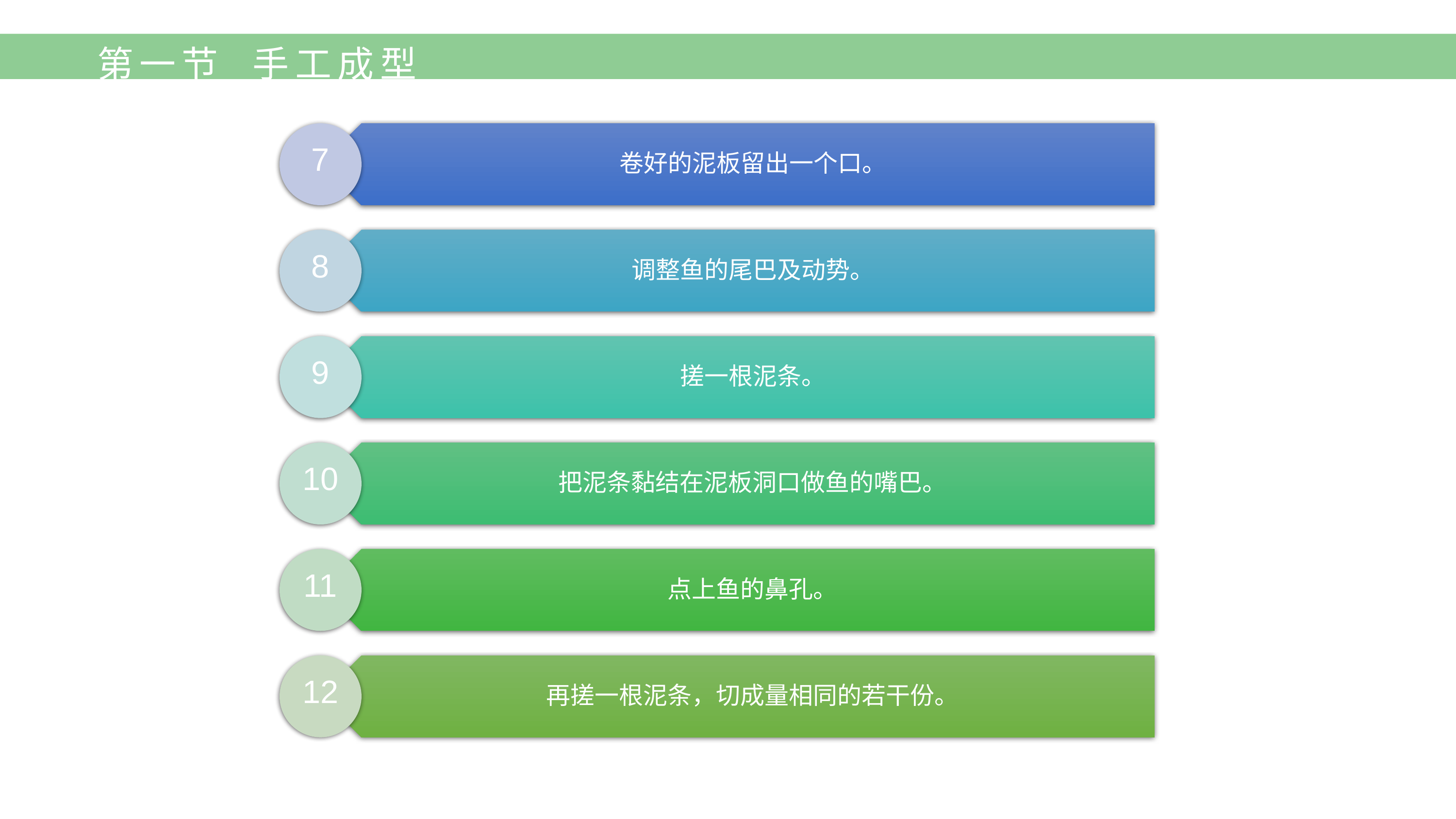

第一节  手工成型

卷好的泥板留出一个口。
7
调整鱼的尾巴及动势。
8
搓一根泥条。
9
把泥条黏结在泥板洞口做鱼的嘴巴。
10
点上鱼的鼻孔。
11
再搓一根泥条，切成量相同的若干份。
12